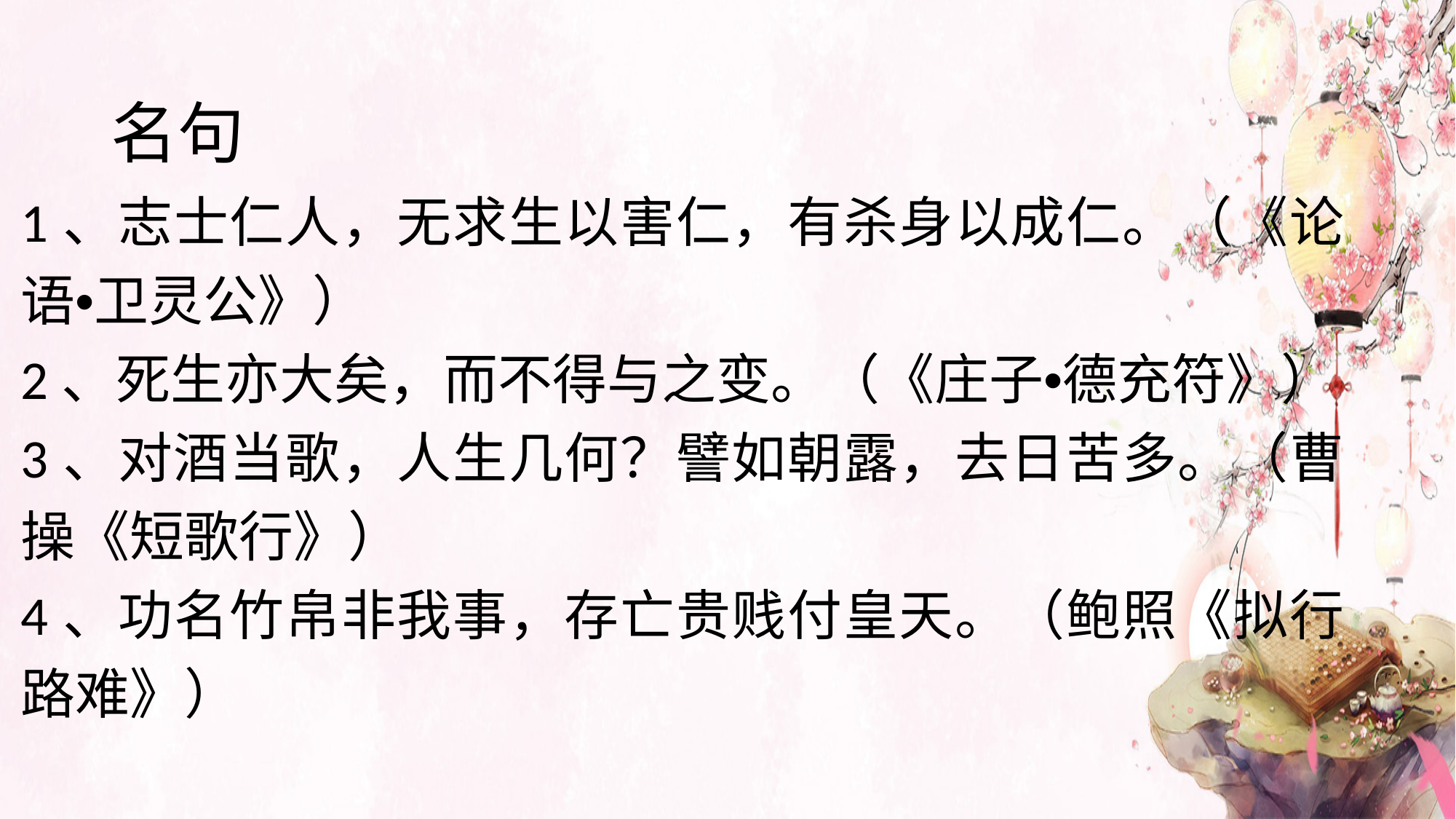

# 名句
1、志士仁人，无求生以害仁，有杀身以成仁。（《论语•卫灵公》）
2、死生亦大矣，而不得与之变。（《庄子•德充符》）
3、对酒当歌，人生几何？譬如朝露，去日苦多。（曹操《短歌行》）
4、功名竹帛非我事，存亡贵贱付皇天。（鲍照《拟行路难》）